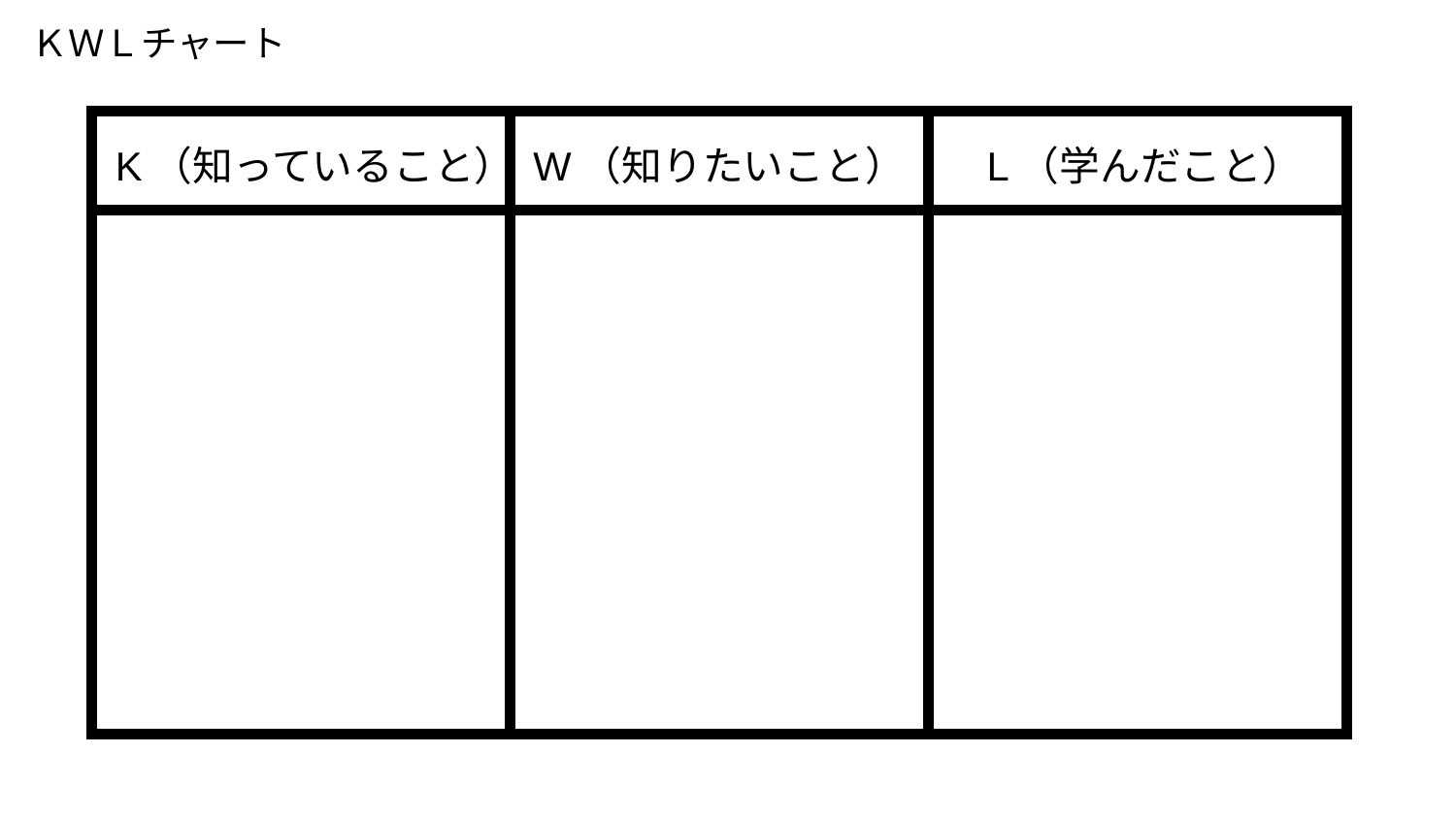

ＫＷＬチャート
|  |  |  |
| --- | --- | --- |
|  |  |  |
K（知っていること）
W（知りたいこと）
L（学んだこと）